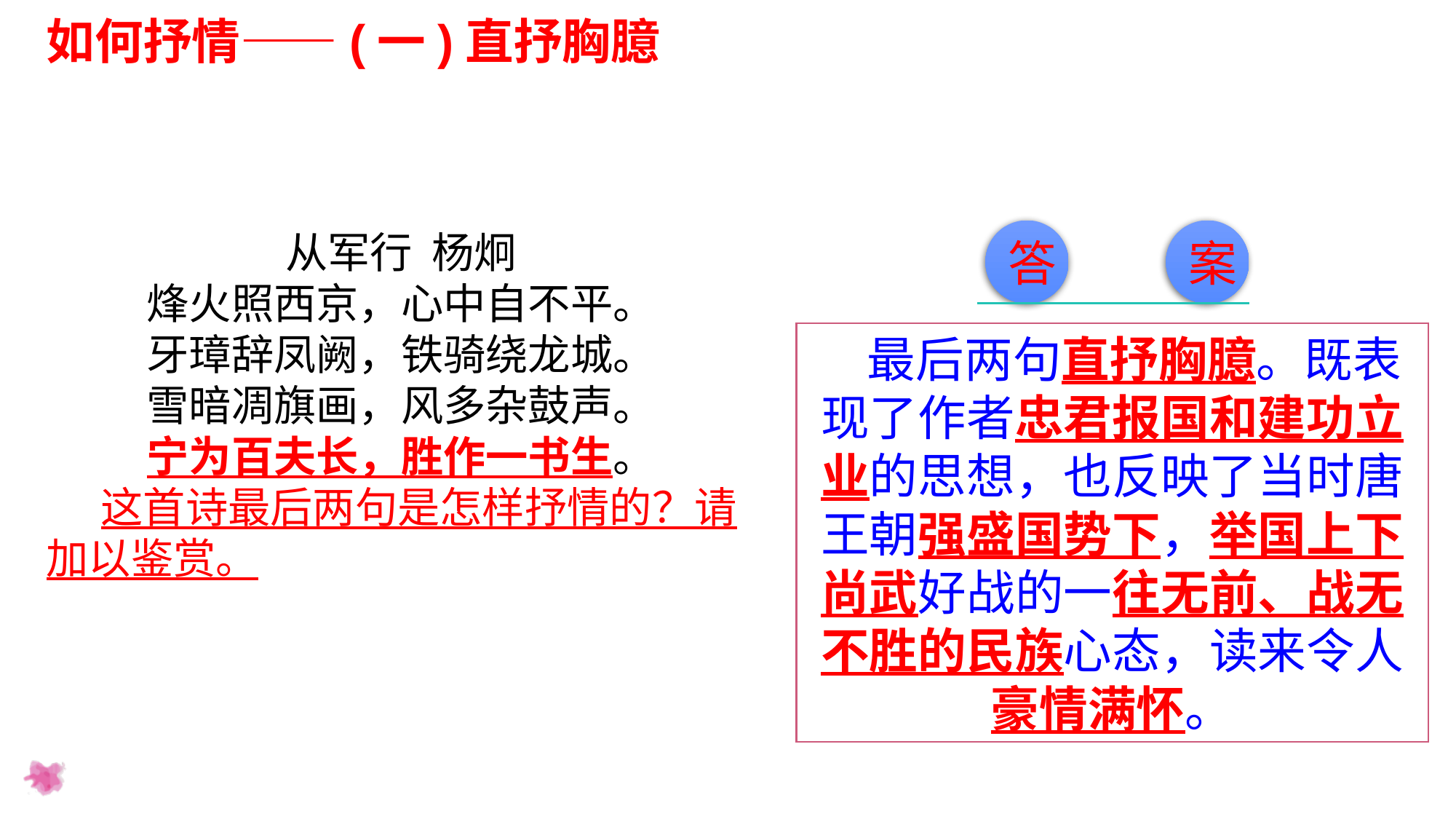

如何抒情——(一)直抒胸臆
答
案
从军行  杨炯
烽火照西京，心中自不平。
牙璋辞凤阙，铁骑绕龙城。
雪暗凋旗画，风多杂鼓声。
宁为百夫长，胜作一书生。
这首诗最后两句是怎样抒情的？请加以鉴赏。
   最后两句直抒胸臆。既表现了作者忠君报国和建功立业的思想，也反映了当时唐王朝强盛国势下，举国上下尚武好战的一往无前、战无不胜的民族心态，读来令人豪情满怀。